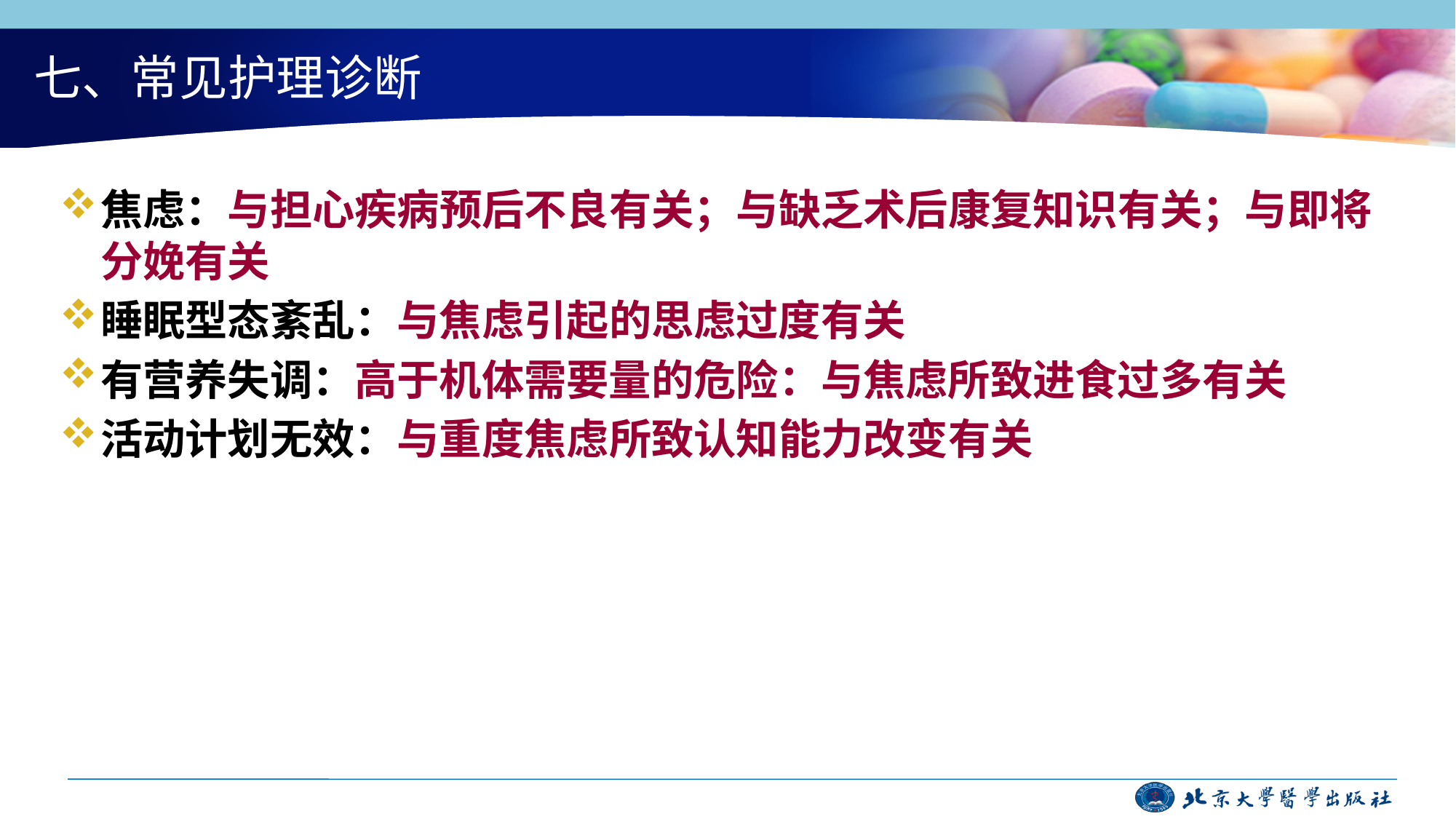

# 七、常见护理诊断
焦虑：与担心疾病预后不良有关；与缺乏术后康复知识有关；与即将分娩有关
睡眠型态紊乱：与焦虑引起的思虑过度有关
有营养失调：高于机体需要量的危险：与焦虑所致进食过多有关
活动计划无效：与重度焦虑所致认知能力改变有关